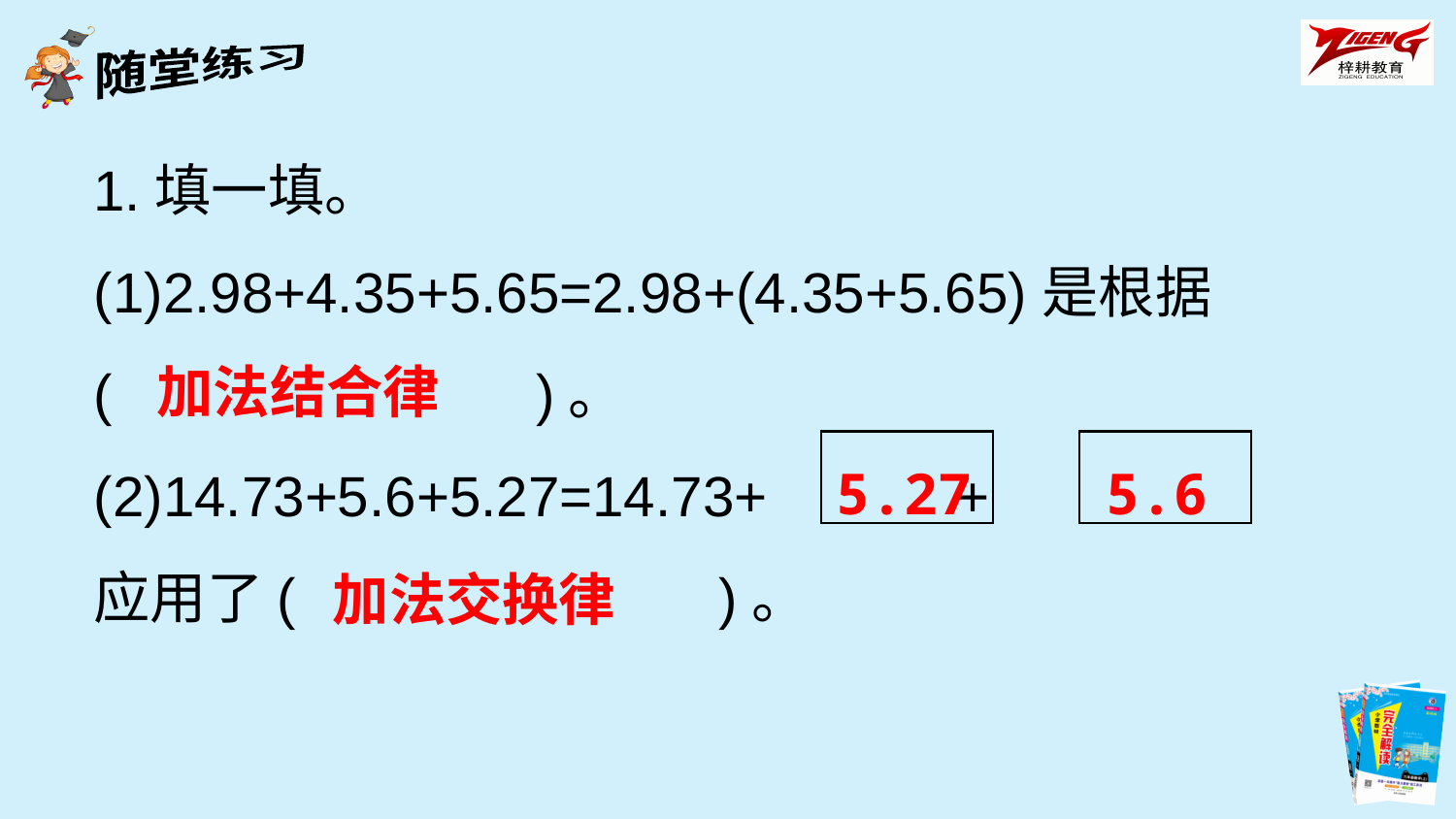

1.填一填。
(1)2.98+4.35+5.65=2.98+(4.35+5.65)是根据
(　　　　　　　)。
(2)14.73+5.6+5.27=14.73+            +
应用了(　　　　　　　)。
加法结合律
5.27
5.6

加法交换律